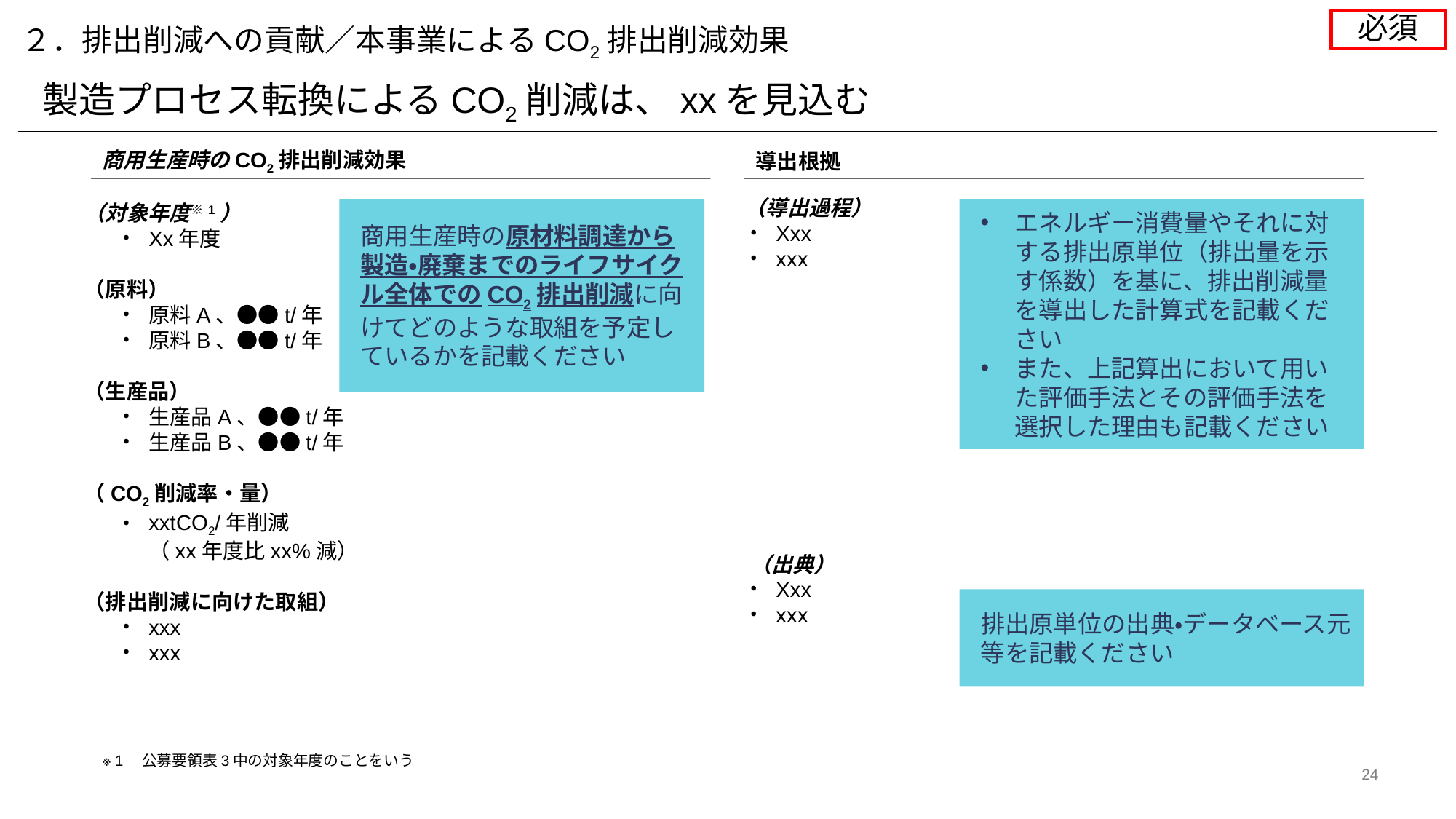

必須
２．排出削減への貢献／本事業によるCO2排出削減効果
製造プロセス転換によるCO2削減は、xxを見込む
商用生産時のCO2排出削減効果
導出根拠
（導出過程）
Xxx
xxx

（出典）
Xxx
xxx

（対象年度※1）
Xx年度

（原料）
原料A、●●t/年
原料B、●●t/年

（生産品）
生産品A、●●t/年
生産品B、●●t/年

（CO2削減率・量）
xxtCO2/年削減
（xx年度比xx%減）

（排出削減に向けた取組）
xxx
xxx

商用生産時の原材料調達から製造・廃棄までのライフサイクル全体でのCO2排出削減に向けてどのような取組を予定しているかを記載ください
エネルギー消費量やそれに対する排出原単位（排出量を示す係数）を基に、排出削減量を導出した計算式を記載ください
また、上記算出において用いた評価手法とその評価手法を選択した理由も記載ください
排出原単位の出典・データベース元等を記載ください
※1　公募要領表3中の対象年度のことをいう